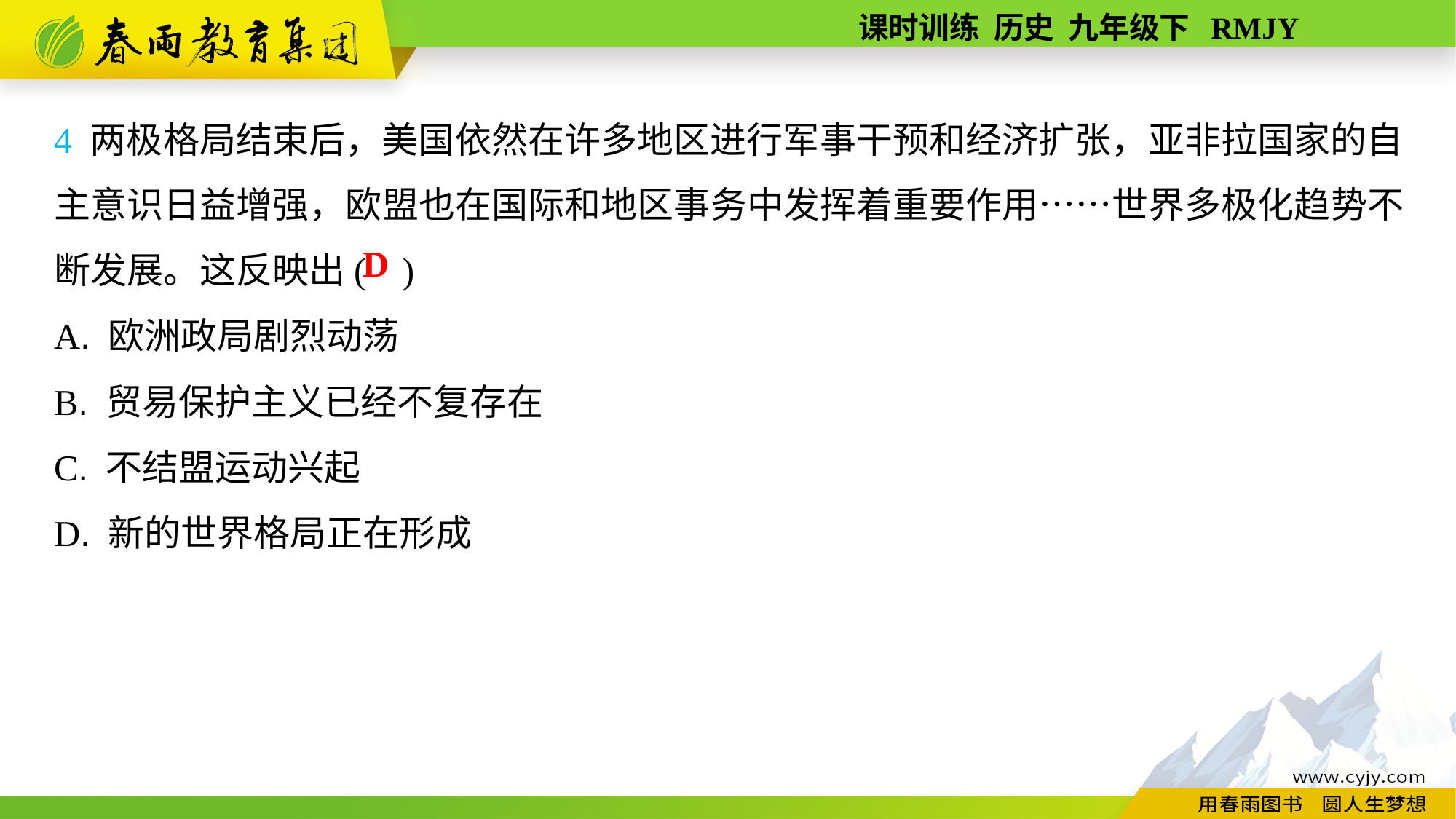

4 两极格局结束后，美国依然在许多地区进行军事干预和经济扩张，亚非拉国家的自主意识日益增强，欧盟也在国际和地区事务中发挥着重要作用……世界多极化趋势不断发展。这反映出(    )
A. 欧洲政局剧烈动荡
B. 贸易保护主义已经不复存在
C. 不结盟运动兴起
D. 新的世界格局正在形成
D